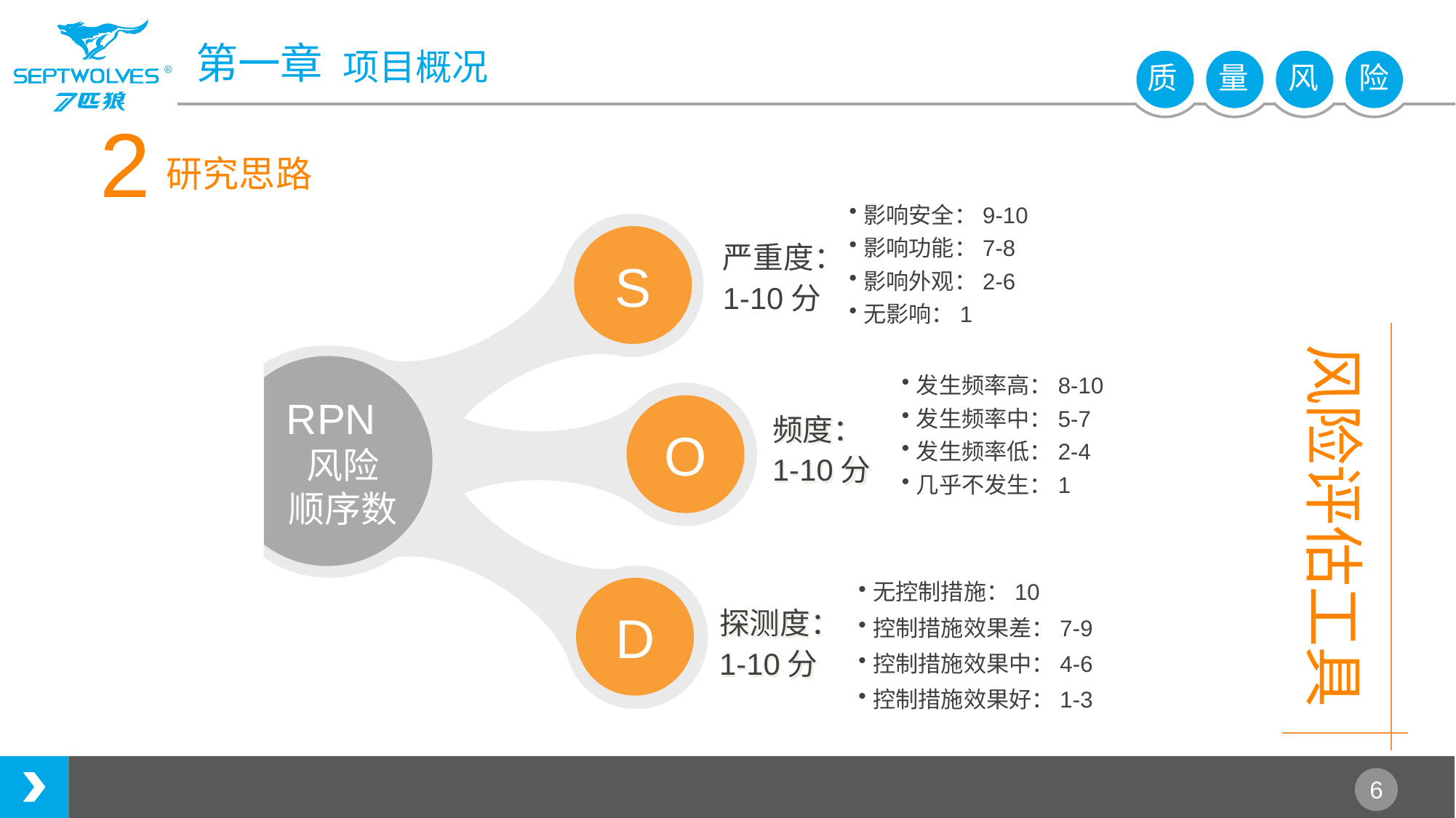

2
研究思路
风险评估工具
影响安全：9-10
影响功能：7-8
影响外观：2-6
无影响：1

S
严重度：
1-10分
RPN
风险
顺序数
发生频率高：8-10
发生频率中：5-7
发生频率低：2-4
几乎不发生：1
O
频度：
1-10分
无控制措施：10
控制措施效果差：7-9
控制措施效果中：4-6
控制措施效果好：1-3
D
探测度：
1-10分